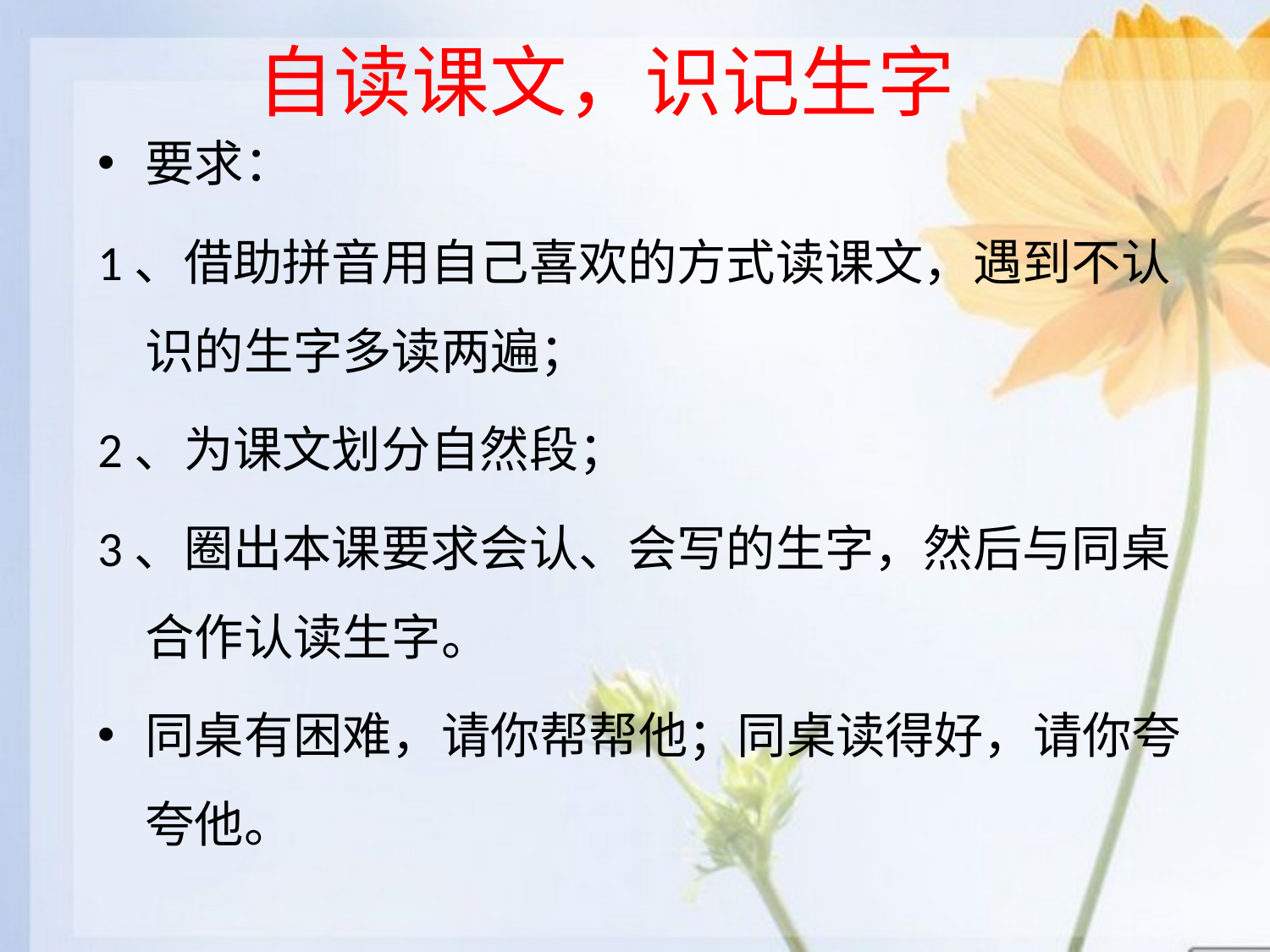

# 自读课文，识记生字
要求：
1、借助拼音用自己喜欢的方式读课文，遇到不认识的生字多读两遍；
2、为课文划分自然段；
3、圈出本课要求会认、会写的生字，然后与同桌合作认读生字。
同桌有困难，请你帮帮他；同桌读得好，请你夸夸他。